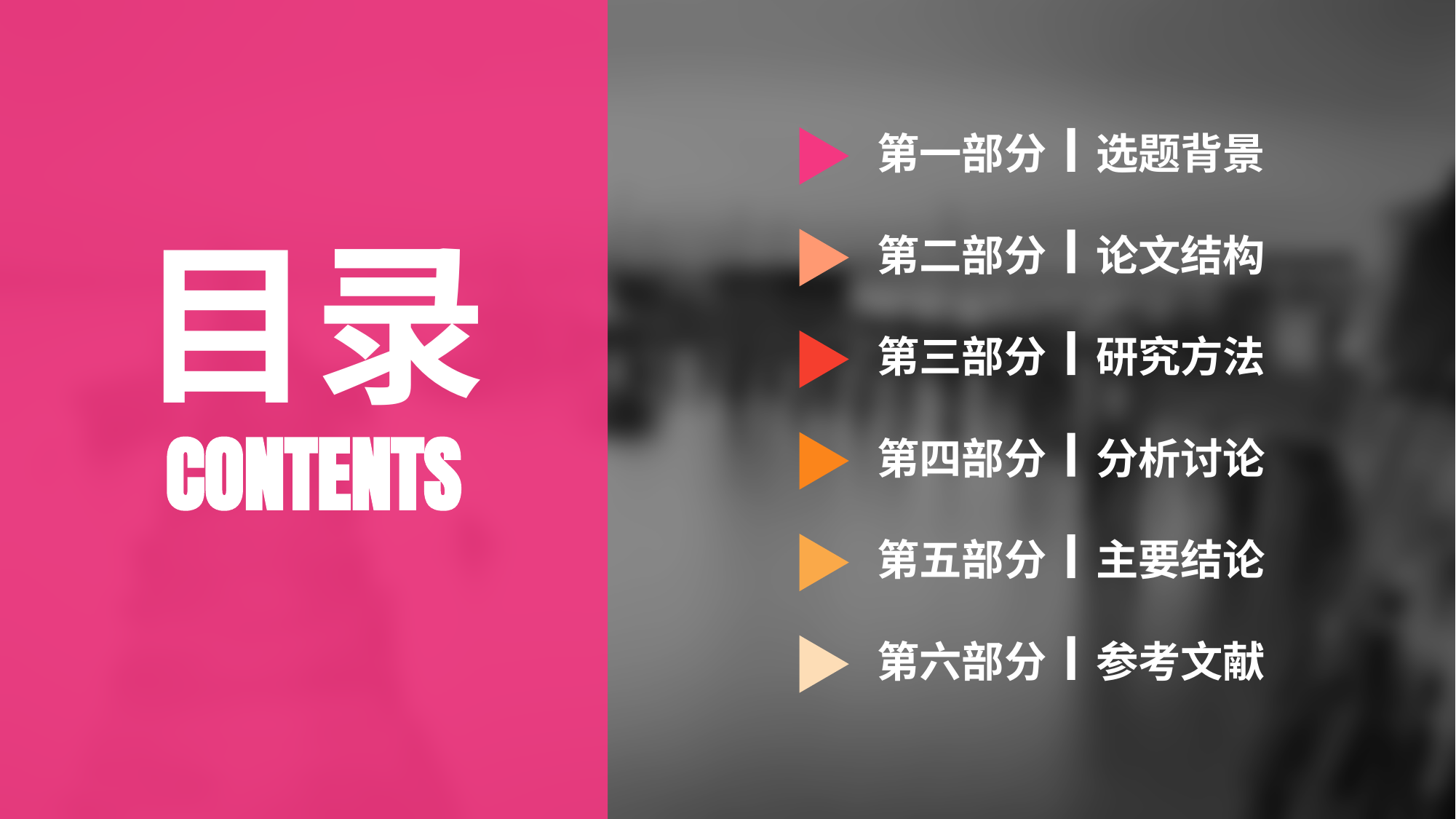

第一部分 | 选题背景

第二部分 | 论文结构

目录
第三部分 | 研究方法

第四部分 | 分析讨论
CONTENTS

第五部分 | 主要结论

第六部分 | 参考文献